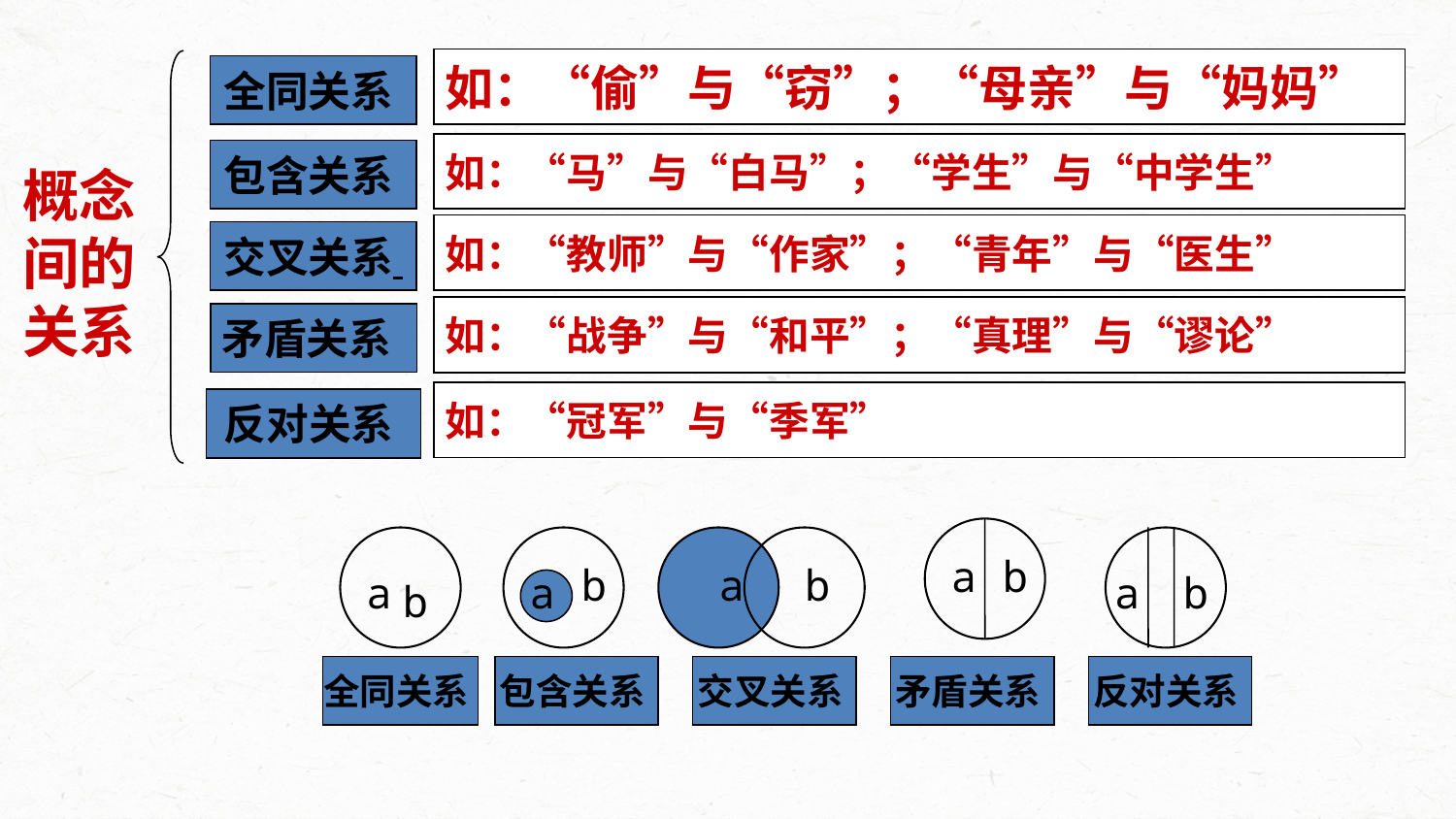

如：“偷”与“窃”；“母亲”与“妈妈”

全同关系
如：“马”与“白马”；“学生”与“中学生”
包含关系
概念间的关系
如：“教师”与“作家”；“青年”与“医生”
交叉关系
如：“战争”与“和平”；“真理”与“谬论”
矛盾关系
如：“冠军”与“季军”
反对关系

a
b
b
a
b
a
a
a
b
b

全同关系
包含关系
交叉关系
矛盾关系
反对关系